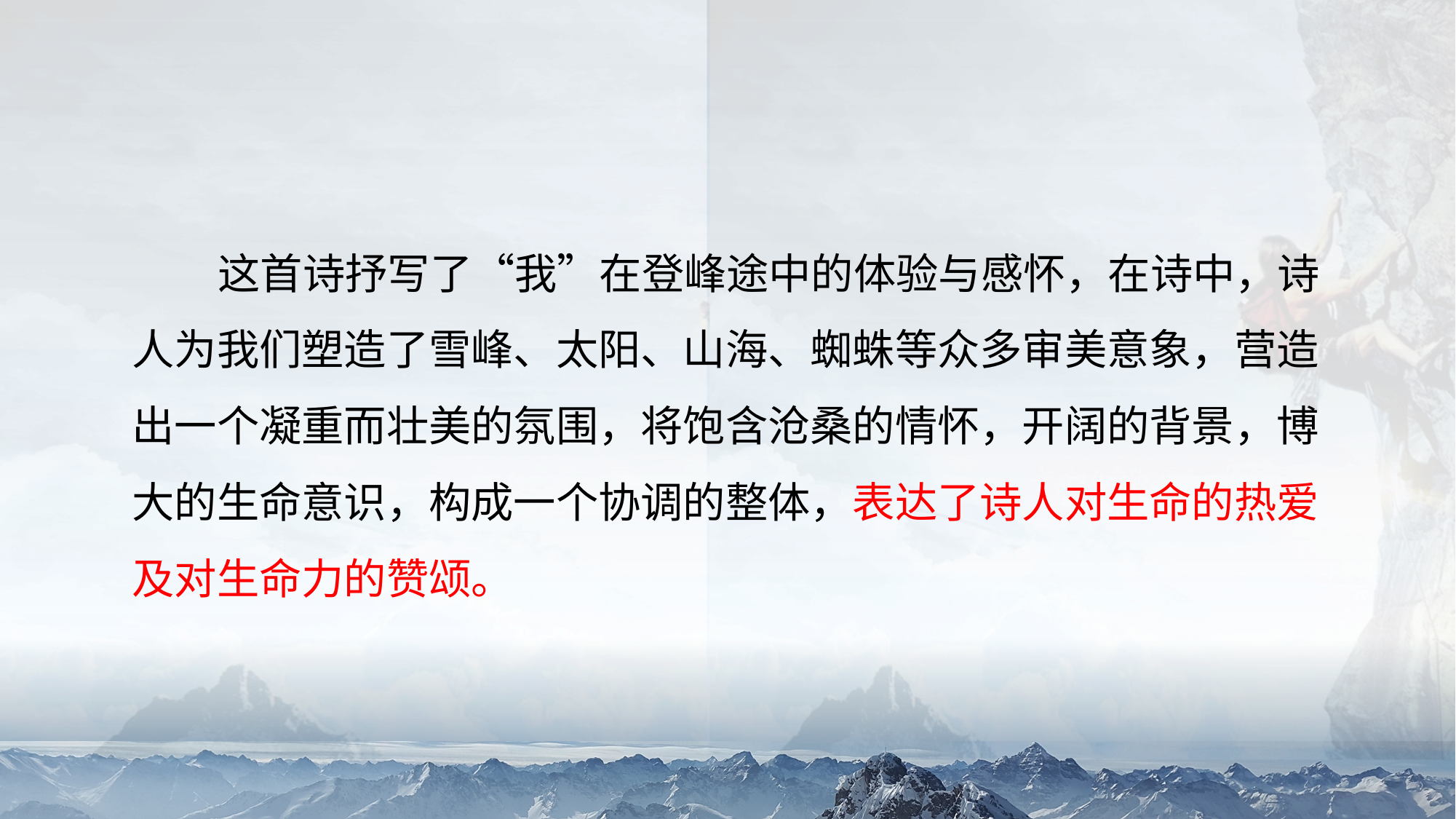

这首诗抒写了“我”在登峰途中的体验与感怀，在诗中，诗人为我们塑造了雪峰、太阳、山海、蜘蛛等众多审美意象，营造出一个凝重而壮美的氛围，将饱含沧桑的情怀，开阔的背景，博大的生命意识，构成一个协调的整体，表达了诗人对生命的热爱及对生命力的赞颂。